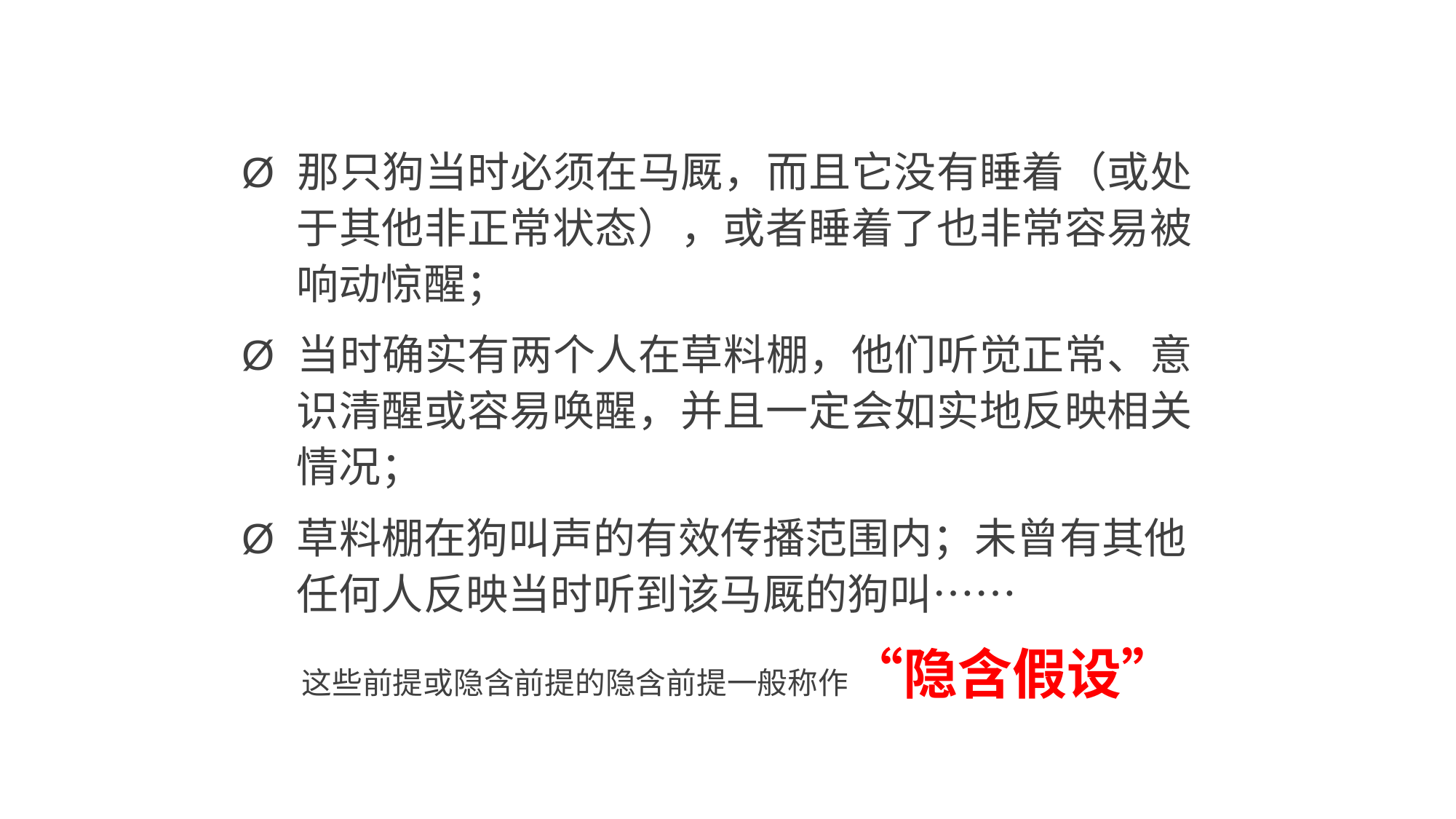

Ø 那只狗当时必须在马厩，而且它没有睡着（或处 于其他非正常状态），或者睡着了也非常容易被 响动惊醒；
Ø 当时确实有两个人在草料棚，他们听觉正常、意 识清醒或容易唤醒，并且一定会如实地反映相关 情况；
Ø 草料棚在狗叫声的有效传播范围内；未曾有其他 任何人反映当时听到该马厩的狗叫……
这些前提或隐含前提的隐含前提一般称作“隐含假设”